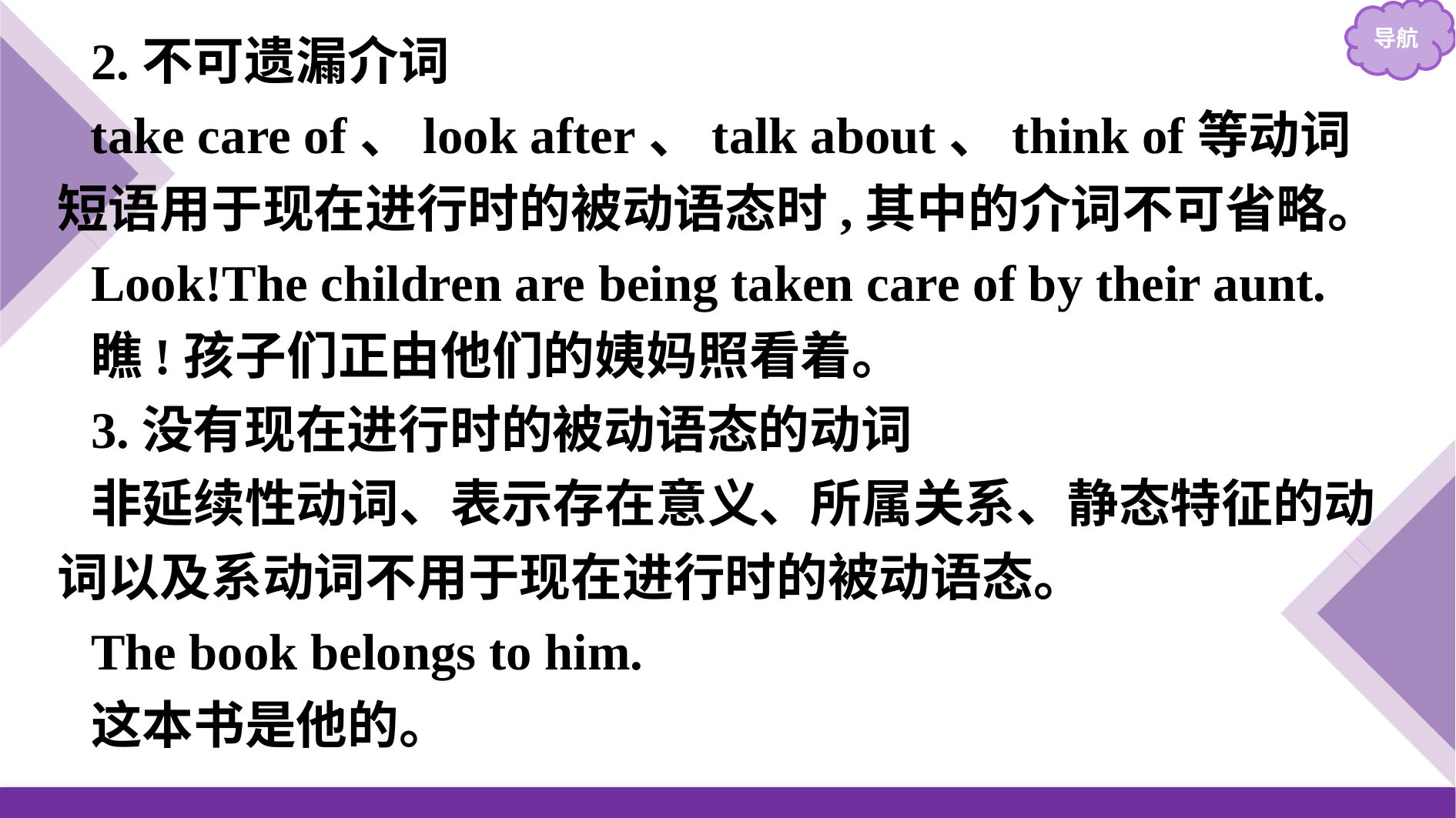

2.不可遗漏介词
take care of、look after、talk about、think of等动词短语用于现在进行时的被动语态时,其中的介词不可省略。
Look!The children are being taken care of by their aunt.
瞧!孩子们正由他们的姨妈照看着。
3.没有现在进行时的被动语态的动词
非延续性动词、表示存在意义、所属关系、静态特征的动词以及系动词不用于现在进行时的被动语态。
The book belongs to him.
这本书是他的。